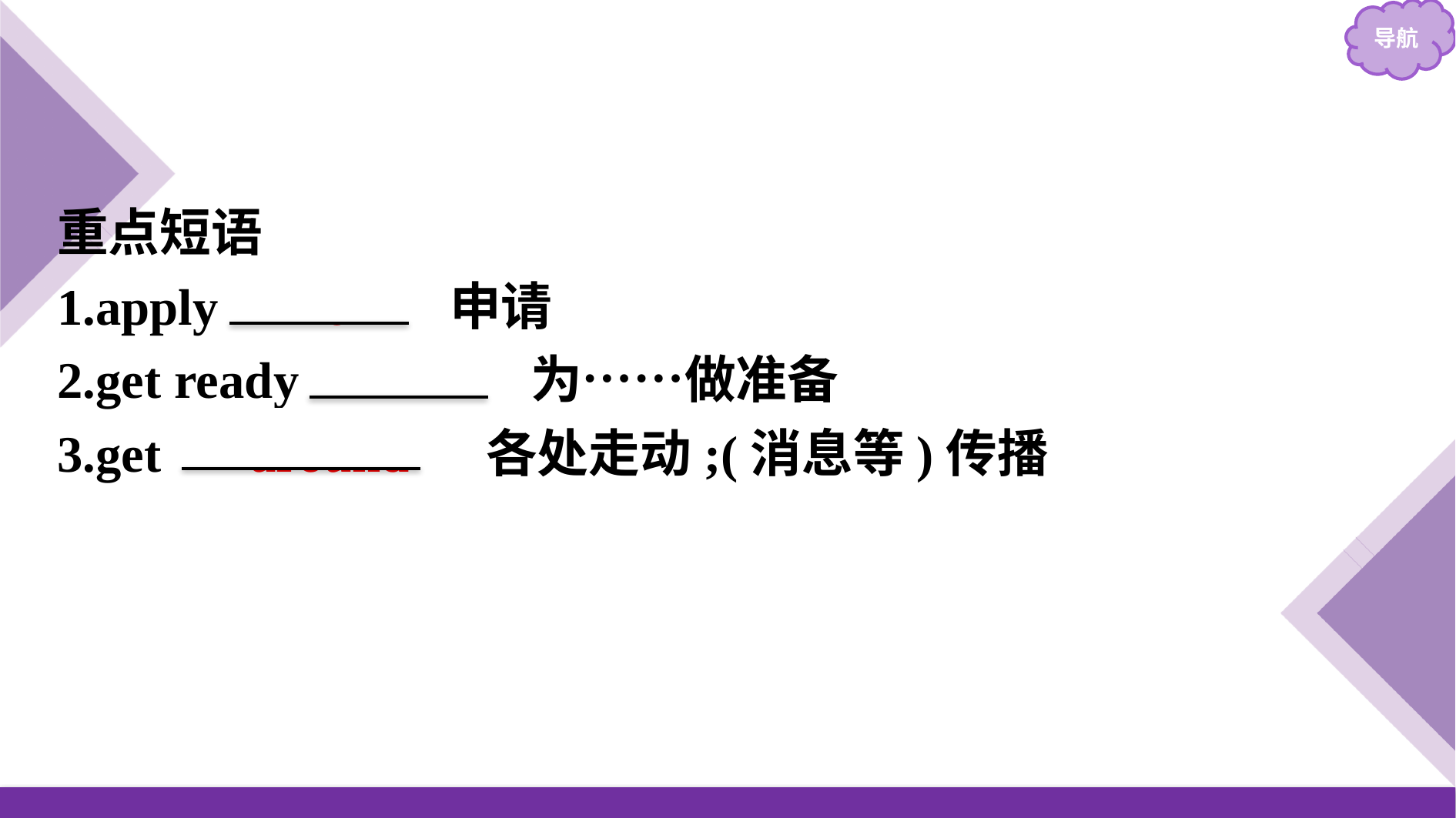

重点短语
1.apply 　for　 申请
2.get ready 　for　 为……做准备
3.get 　around　 各处走动;(消息等)传播